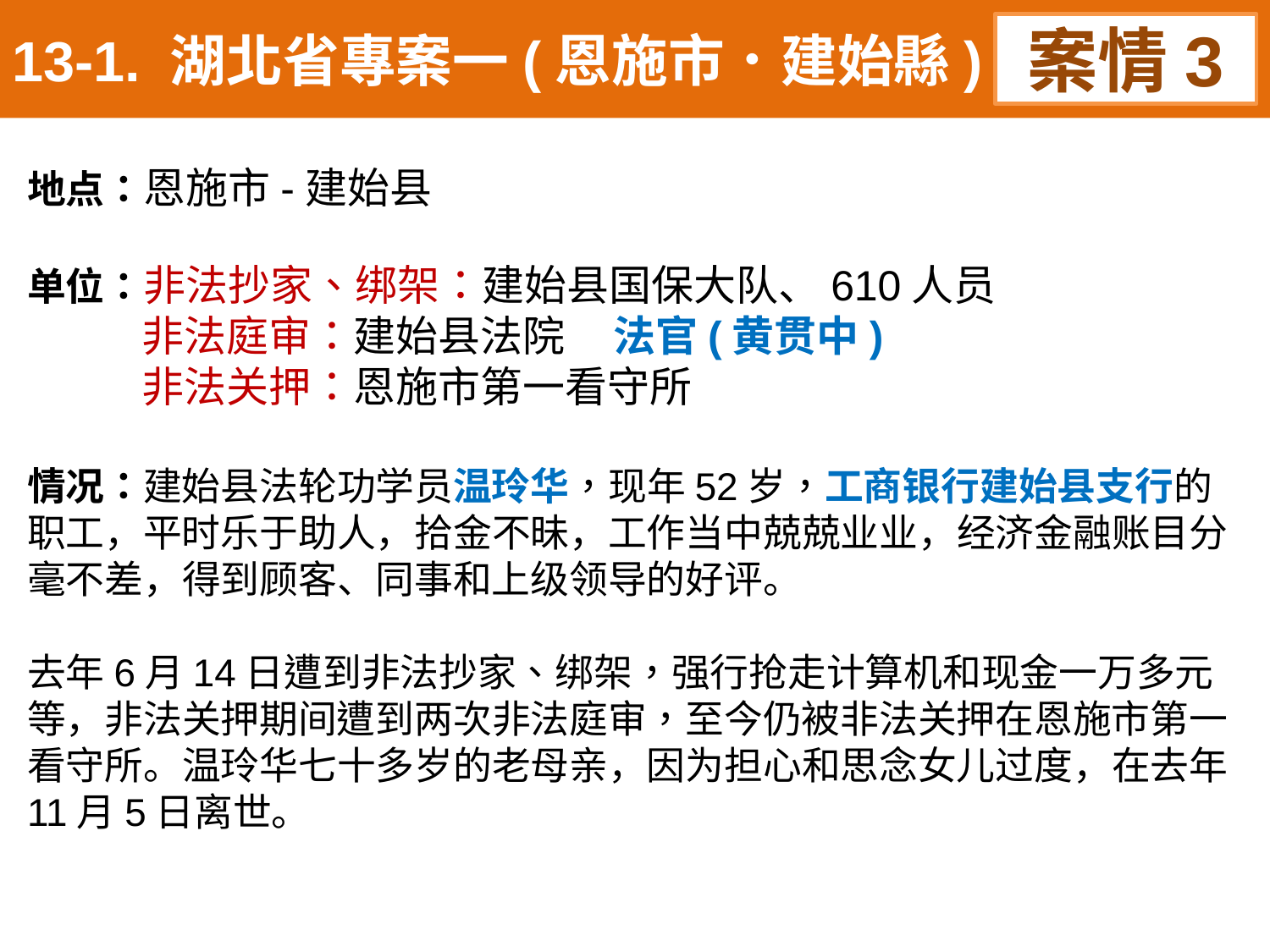

13-1. 湖北省專案一(恩施市．建始縣)
案情3

地点：恩施市-建始县

单位：非法抄家、绑架：建始县国保大队、610人员
           非法庭审：建始县法院     法官(黄贯中)
           非法关押：恩施市第一看守所

情况：建始县法轮功学员温玲华，现年52岁，工商银行建始县支行的职工，平时乐于助人，拾金不昧，工作当中兢兢业业，经济金融账目分毫不差，得到顾客、同事和上级领导的好评。

去年6月14日遭到非法抄家、绑架，强行抢走计算机和现金一万多元等，非法关押期间遭到两次非法庭审，至今仍被非法关押在恩施市第一看守所。温玲华七十多岁的老母亲，因为担心和思念女儿过度，在去年11月5日离世。